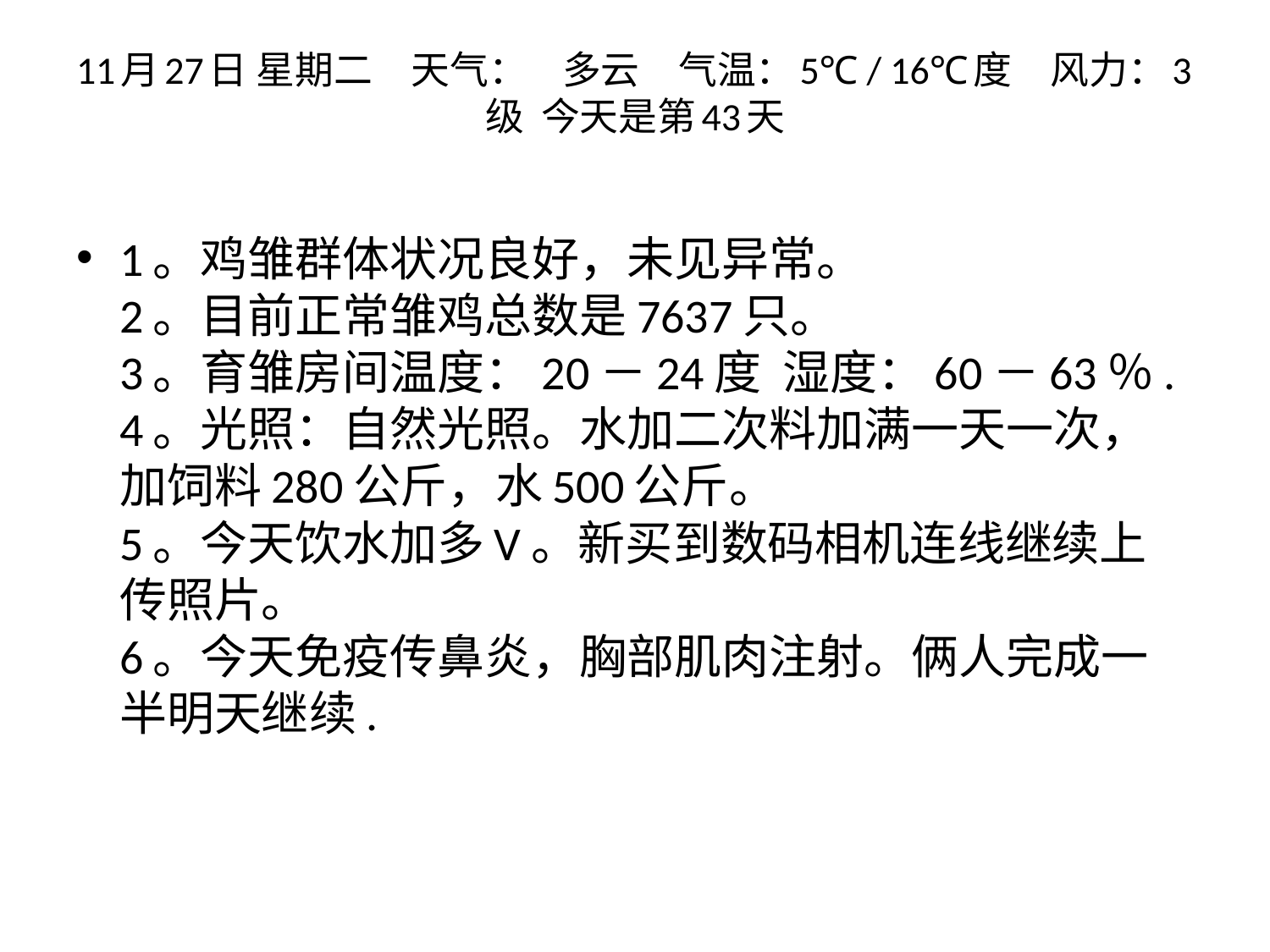

# 11月27日 星期二　天气：    多云　气温：5℃ / 16℃度　风力：3级  今天是第43天
1。鸡雏群体状况良好，未见异常。
2。目前正常雏鸡总数是7637只。
3。育雏房间温度：20－24度  湿度：60－63％.
4。光照：自然光照。水加二次料加满一天一次，加饲料280公斤，水500公斤。
5。今天饮水加多V。新买到数码相机连线继续上传照片。
6。今天免疫传鼻炎，胸部肌肉注射。俩人完成一半明天继续.